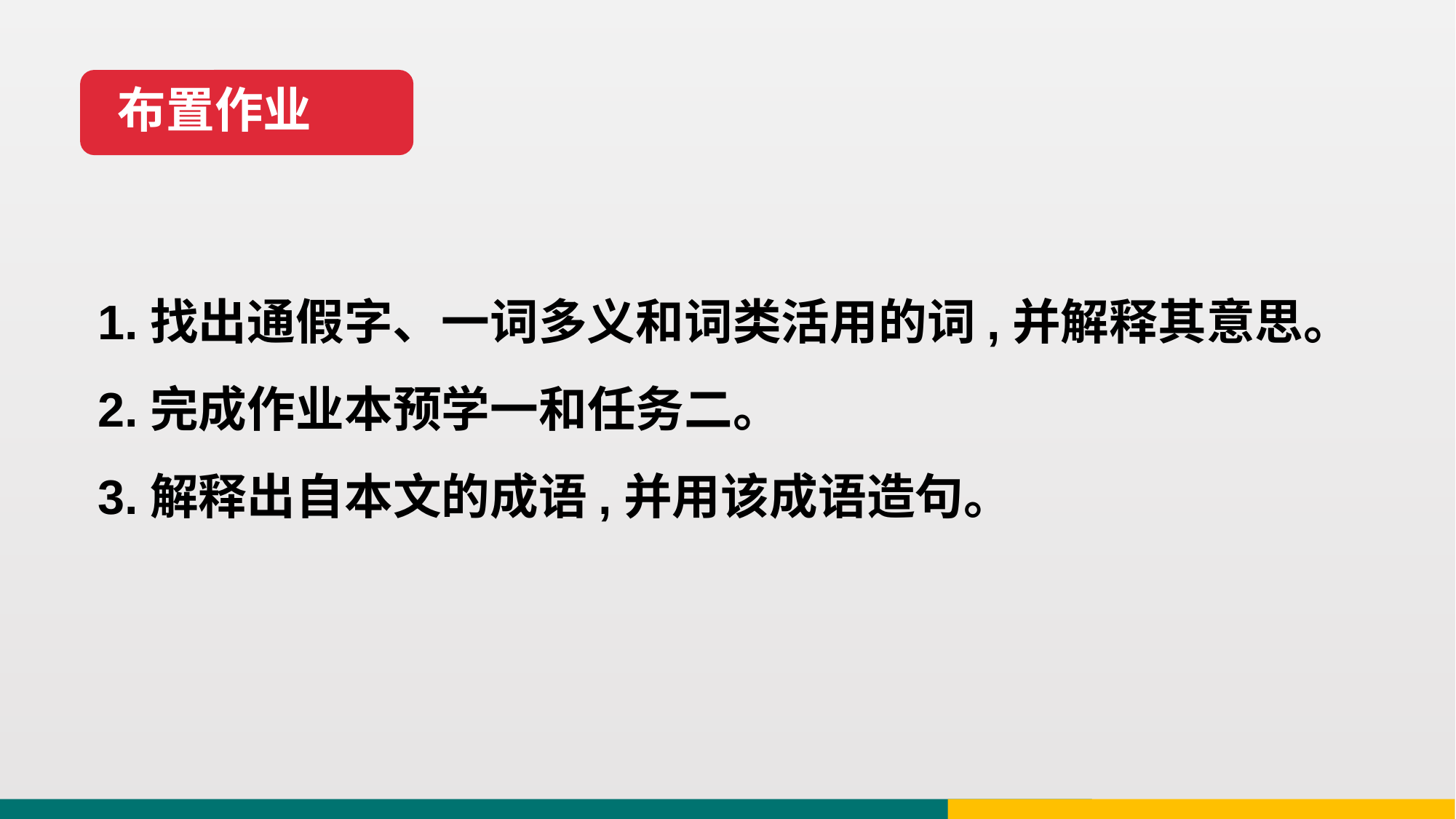

布置作业
1.找出通假字、一词多义和词类活用的词,并解释其意思。
2.完成作业本预学一和任务二。
3.解释出自本文的成语,并用该成语造句。